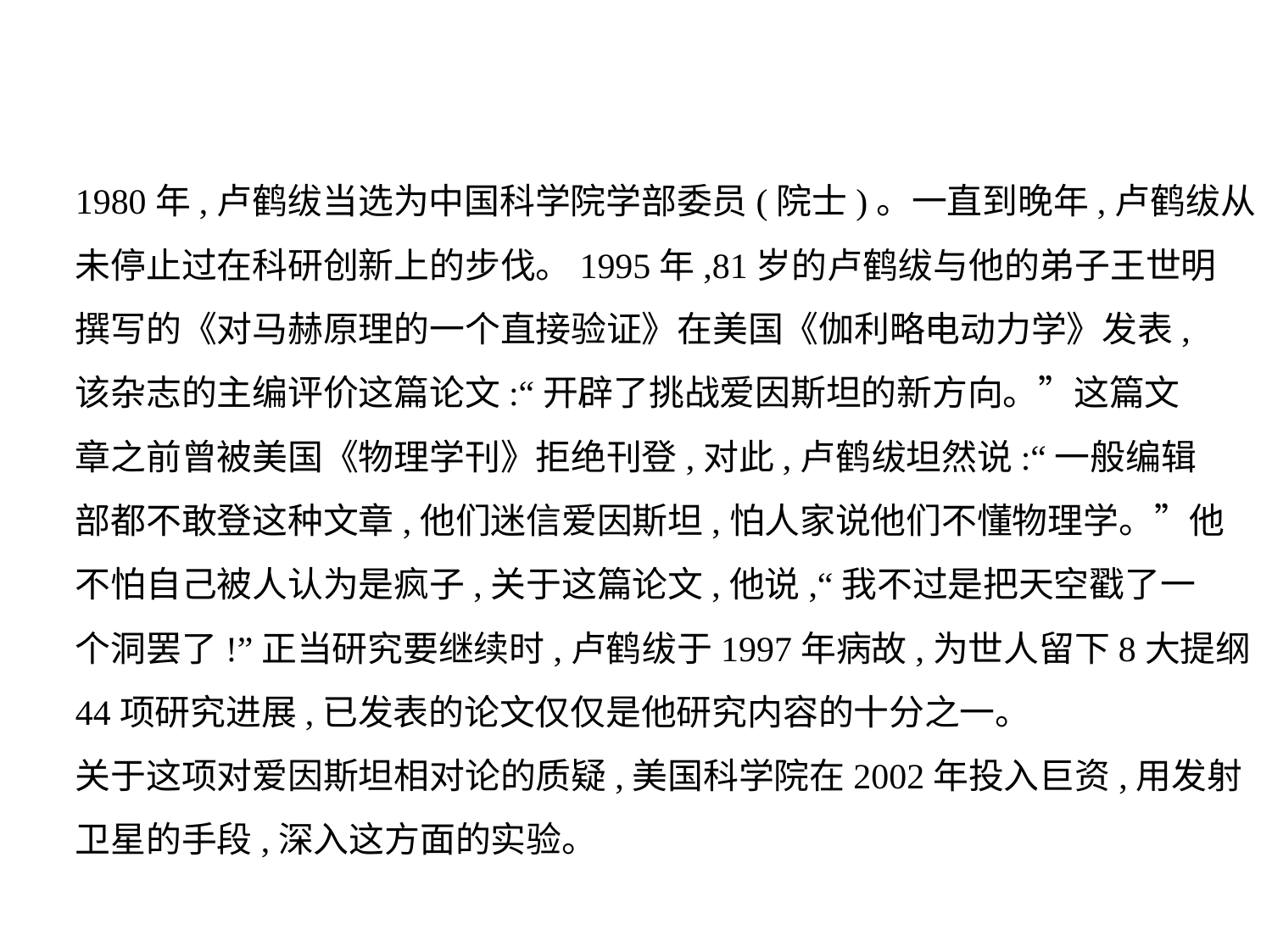

1980年,卢鹤绂当选为中国科学院学部委员(院士)。一直到晚年,卢鹤绂从
未停止过在科研创新上的步伐。1995年,81岁的卢鹤绂与他的弟子王世明
撰写的《对马赫原理的一个直接验证》在美国《伽利略电动力学》发表,
该杂志的主编评价这篇论文:“开辟了挑战爱因斯坦的新方向。”这篇文
章之前曾被美国《物理学刊》拒绝刊登,对此,卢鹤绂坦然说:“一般编辑
部都不敢登这种文章,他们迷信爱因斯坦,怕人家说他们不懂物理学。”他
不怕自己被人认为是疯子,关于这篇论文,他说,“我不过是把天空戳了一
个洞罢了!”正当研究要继续时,卢鹤绂于1997年病故,为世人留下8大提纲
44项研究进展,已发表的论文仅仅是他研究内容的十分之一。
关于这项对爱因斯坦相对论的质疑,美国科学院在2002年投入巨资,用发射
卫星的手段,深入这方面的实验。